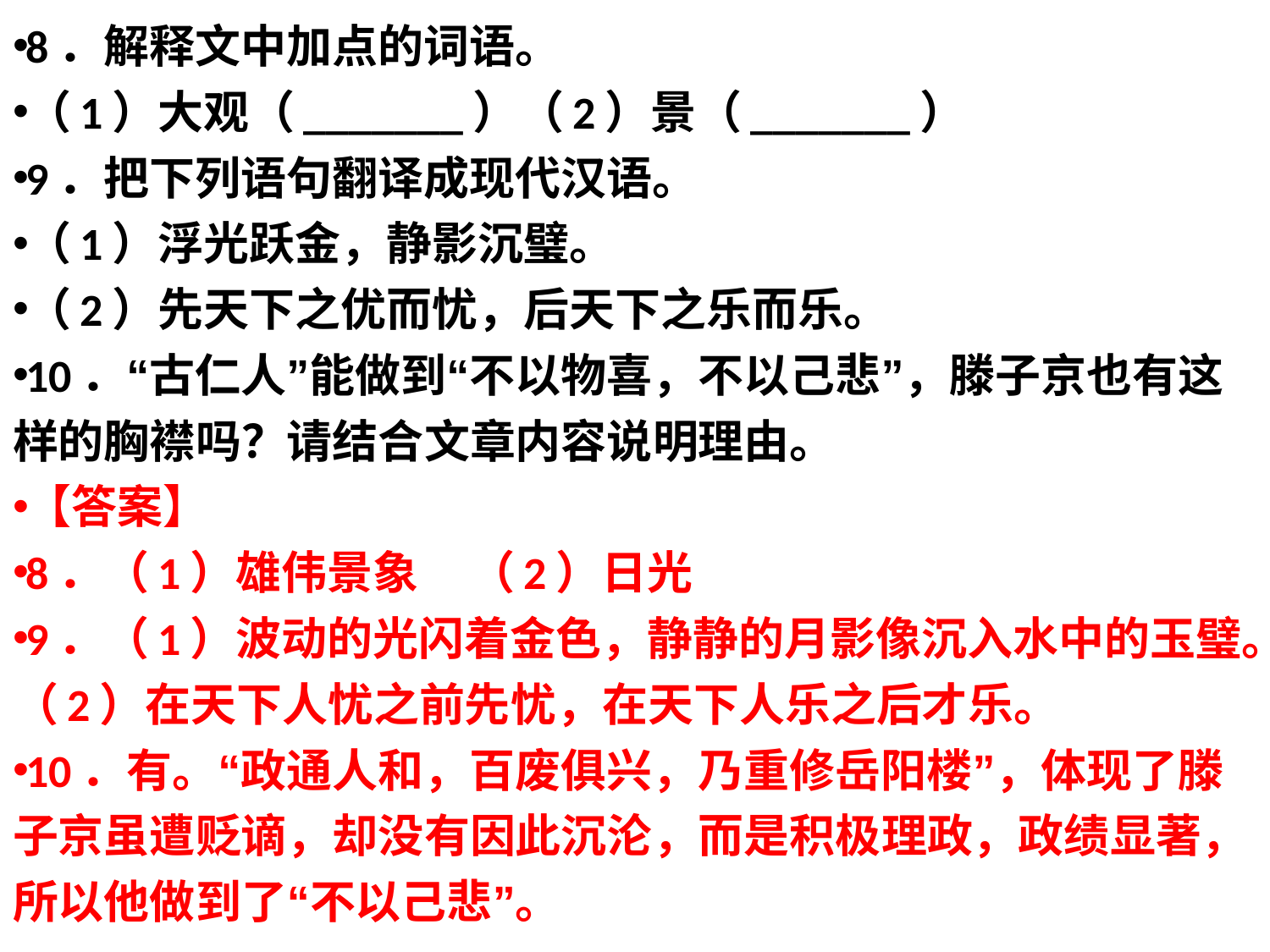

8．解释文中加点的词语。
（1）大观（_______）（2）景（_______）
9．把下列语句翻译成现代汉语。
（1）浮光跃金，静影沉璧。
（2）先天下之优而忧，后天下之乐而乐。
10．“古仁人”能做到“不以物喜，不以己悲”，滕子京也有这样的胸襟吗？请结合文章内容说明理由。
【答案】
8．（1）雄伟景象    （2）日光
9．（1）波动的光闪着金色，静静的月影像沉入水中的玉璧。（2）在天下人忧之前先忧，在天下人乐之后才乐。
10．有。“政通人和，百废俱兴，乃重修岳阳楼”，体现了滕子京虽遭贬谪，却没有因此沉沦，而是积极理政，政绩显著，所以他做到了“不以己悲”。

#